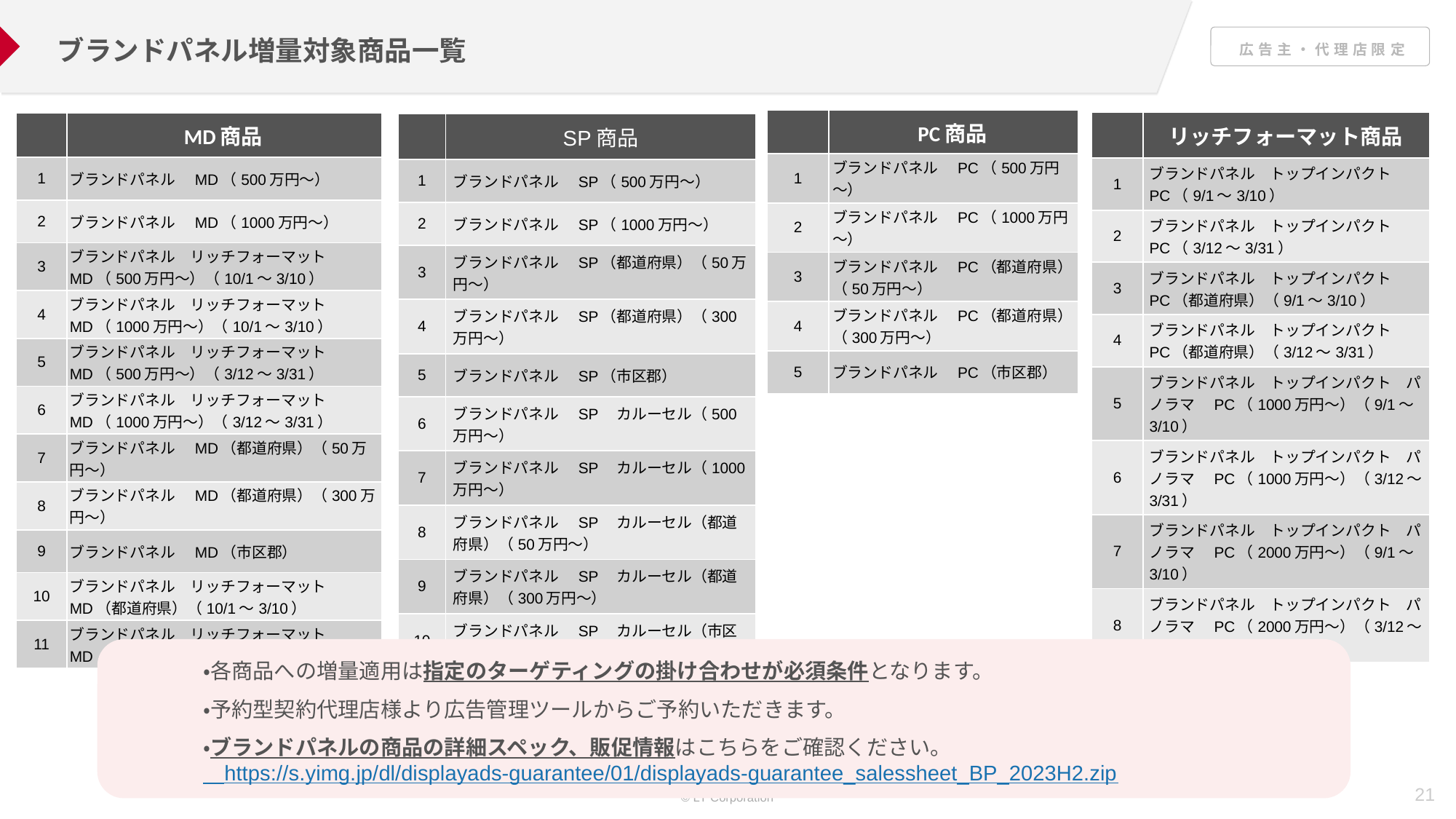

ブランドパネル増量対象商品一覧
|  | PC商品 |
| --- | --- |
| 1 | ブランドパネル　PC（500万円～） |
| 2 | ブランドパネル　PC（1000万円～） |
| 3 | ブランドパネル　PC（都道府県）（50万円～） |
| 4 | ブランドパネル　PC（都道府県）（300万円～） |
| 5 | ブランドパネル　PC（市区郡） |
|  | リッチフォーマット商品 |
| --- | --- |
| 1 | ブランドパネル　トップインパクト　PC（9/1～3/10） |
| 2 | ブランドパネル　トップインパクト　PC（3/12～3/31） |
| 3 | ブランドパネル　トップインパクト　PC（都道府県）（9/1～3/10） |
| 4 | ブランドパネル　トップインパクト　PC（都道府県）（3/12～3/31） |
| 5 | ブランドパネル　トップインパクト　パノラマ　PC（1000万円～）（9/1～3/10） |
| 6 | ブランドパネル　トップインパクト　パノラマ　PC（1000万円～）（3/12～3/31） |
| 7 | ブランドパネル　トップインパクト　パノラマ　PC（2000万円～）（9/1～3/10） |
| 8 | ブランドパネル　トップインパクト　パノラマ　PC（2000万円～）（3/12～3/31） |
|  | MD商品 |
| --- | --- |
| 1 | ブランドパネル　MD（500万円～） |
| 2 | ブランドパネル　MD（1000万円～） |
| 3 | ブランドパネル　リッチフォーマット　MD（500万円～）（10/1～3/10） |
| 4 | ブランドパネル　リッチフォーマット　MD（1000万円～）（10/1～3/10） |
| 5 | ブランドパネル　リッチフォーマット　MD（500万円～）（3/12～3/31） |
| 6 | ブランドパネル　リッチフォーマット　MD（1000万円～）（3/12～3/31） |
| 7 | ブランドパネル　MD（都道府県）（50万円～） |
| 8 | ブランドパネル　MD（都道府県）（300万円～） |
| 9 | ブランドパネル　MD（市区郡） |
| 10 | ブランドパネル　リッチフォーマット　MD（都道府県）（10/1～3/10） |
| 11 | ブランドパネル　リッチフォーマット　MD（都道府県）（3/12～3/31） |
|  | SP商品 |
| --- | --- |
| 1 | ブランドパネル　SP（500万円～） |
| 2 | ブランドパネル　SP（1000万円～） |
| 3 | ブランドパネル　SP（都道府県）（50万円～） |
| 4 | ブランドパネル　SP（都道府県）（300万円～） |
| 5 | ブランドパネル　SP（市区郡） |
| 6 | ブランドパネル　SP　カルーセル（500万円～） |
| 7 | ブランドパネル　SP　カルーセル（1000万円～） |
| 8 | ブランドパネル　SP　カルーセル（都道府県）（50万円～） |
| 9 | ブランドパネル　SP　カルーセル（都道府県）（300万円～） |
| 10 | ブランドパネル　SP　カルーセル（市区郡） |

・各商品への増量適用は指定のターゲティングの掛け合わせが必須条件となります。
・予約型契約代理店様より広告管理ツールからご予約いただきます。
・ブランドパネルの商品の詳細スペック、販促情報はこちらをご確認ください。
　https://s.yimg.jp/dl/displayads-guarantee/01/displayads-guarantee_salessheet_BP_2023H2.zip